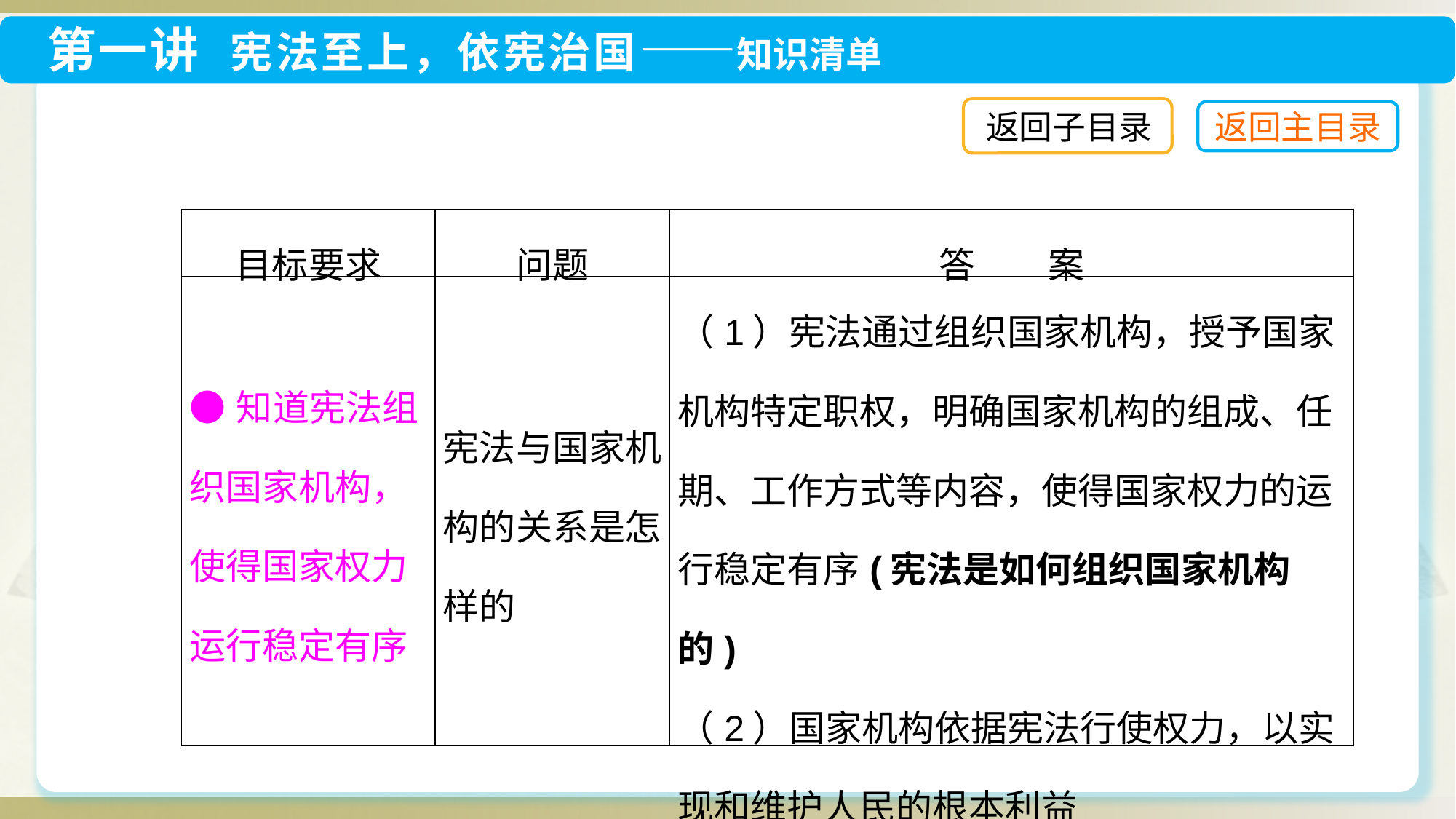

返回子目录
| 目标要求 | 问题 | 答　　案 |
| --- | --- | --- |
| ●知道宪法组织国家机构，使得国家权力运行稳定有序 | 宪法与国家机构的关系是怎样的 | （1）宪法通过组织国家机构，授予国家机构特定职权，明确国家机构的组成、任期、工作方式等内容，使得国家权力的运行稳定有序(宪法是如何组织国家机构的) （2）国家机构依据宪法行使权力，以实现和维护人民的根本利益 |